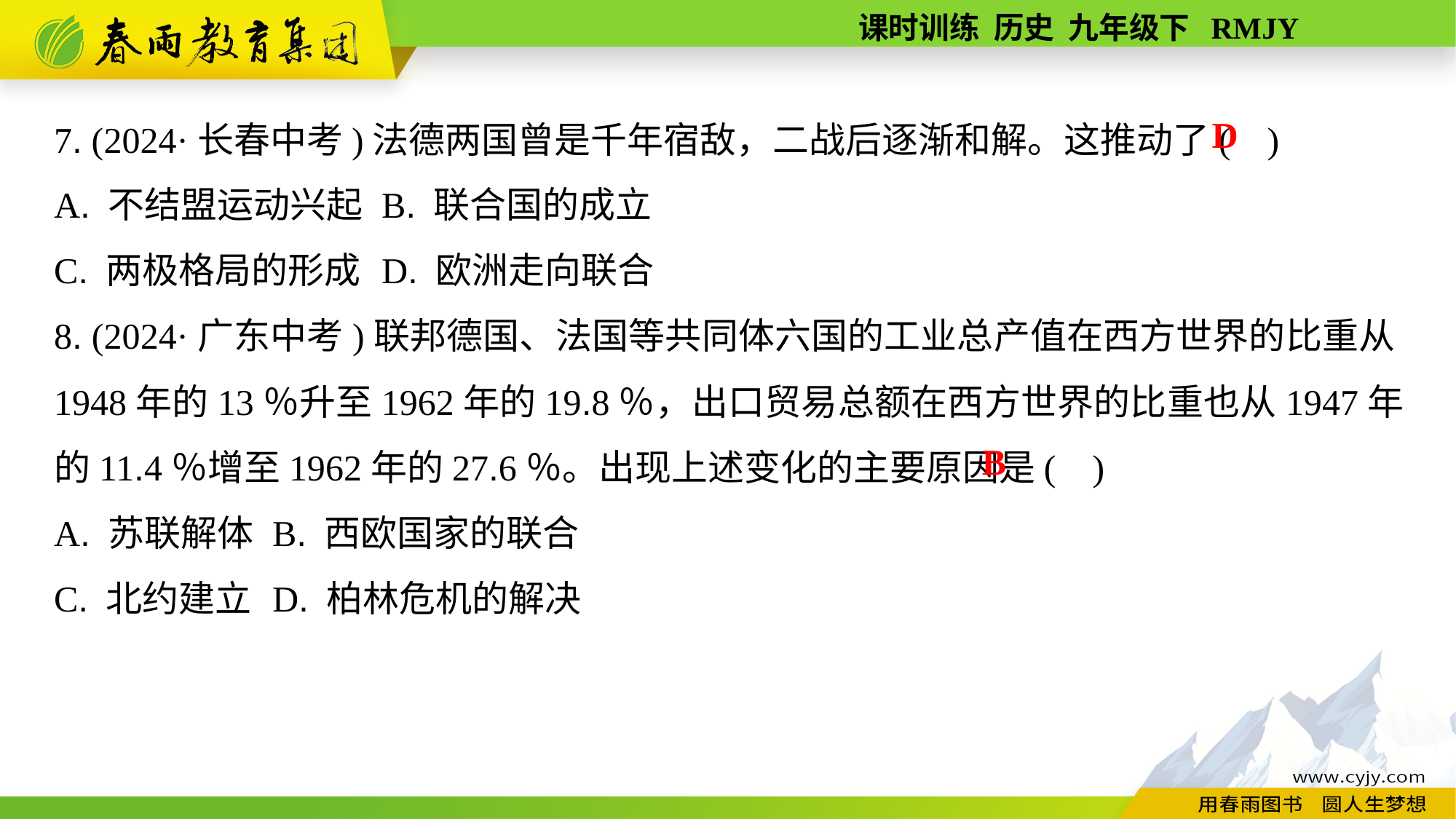

7. (2024·长春中考)法德两国曾是千年宿敌，二战后逐渐和解。这推动了(    )
A. 不结盟运动兴起	B. 联合国的成立
C. 两极格局的形成	D. 欧洲走向联合
8. (2024·广东中考)联邦德国、法国等共同体六国的工业总产值在西方世界的比重从1948年的13％升至1962年的19.8％，出口贸易总额在西方世界的比重也从1947年的11.4％增至1962年的27.6％。出现上述变化的主要原因是(    )
A. 苏联解体	B. 西欧国家的联合
C. 北约建立	D. 柏林危机的解决
D
B